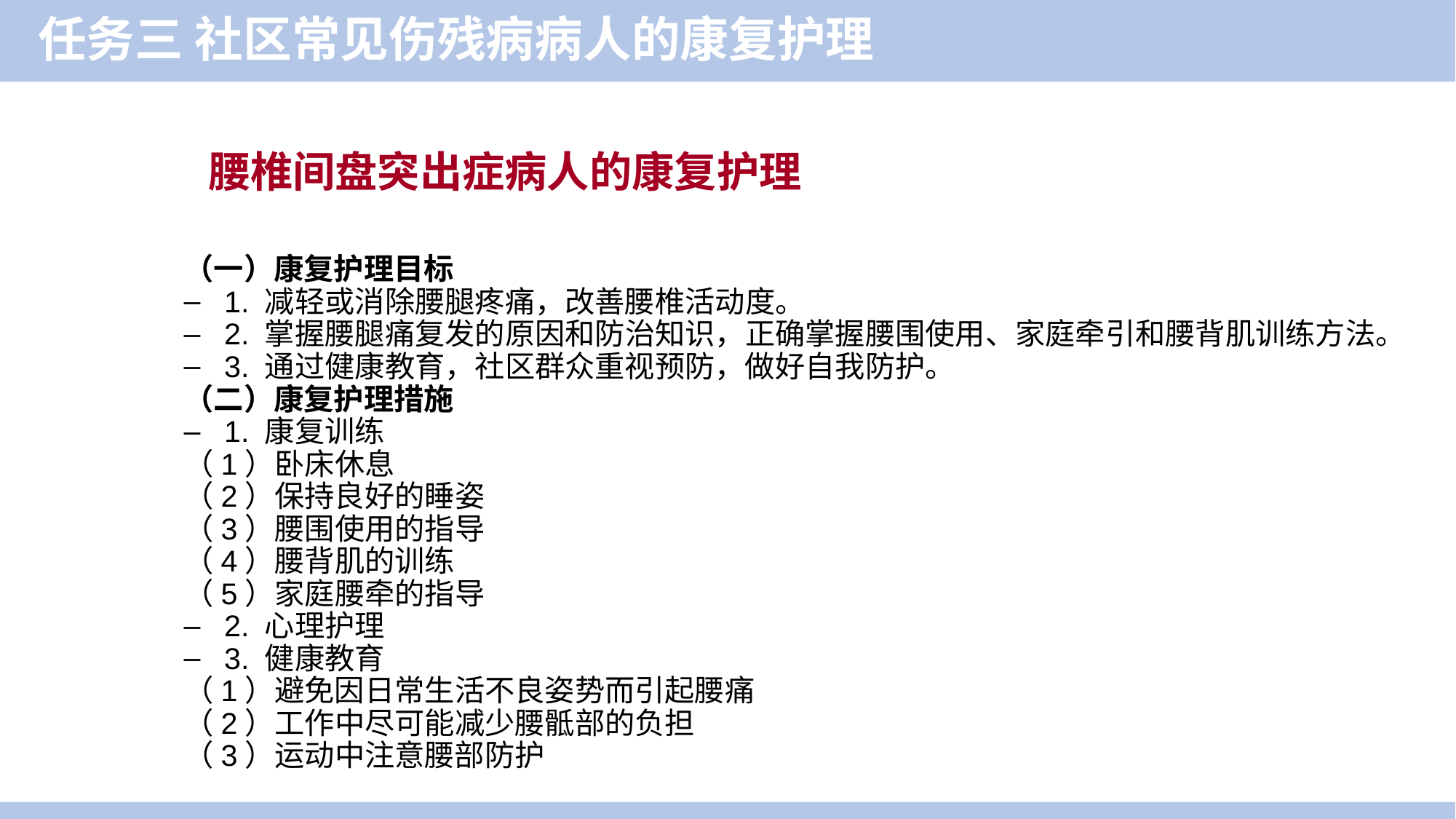

任务三 社区常见伤残病病人的康复护理
腰椎间盘突出症病人的康复护理
（一）康复护理目标
1. 减轻或消除腰腿疼痛，改善腰椎活动度。
2. 掌握腰腿痛复发的原因和防治知识，正确掌握腰围使用、家庭牵引和腰背肌训练方法。
3. 通过健康教育，社区群众重视预防，做好自我防护。
（二）康复护理措施
1. 康复训练
（1）卧床休息
（2）保持良好的睡姿
（3）腰围使用的指导
（4）腰背肌的训练
（5）家庭腰牵的指导
2. 心理护理
3. 健康教育
（1）避免因日常生活不良姿势而引起腰痛
（2）工作中尽可能减少腰骶部的负担
（3）运动中注意腰部防护